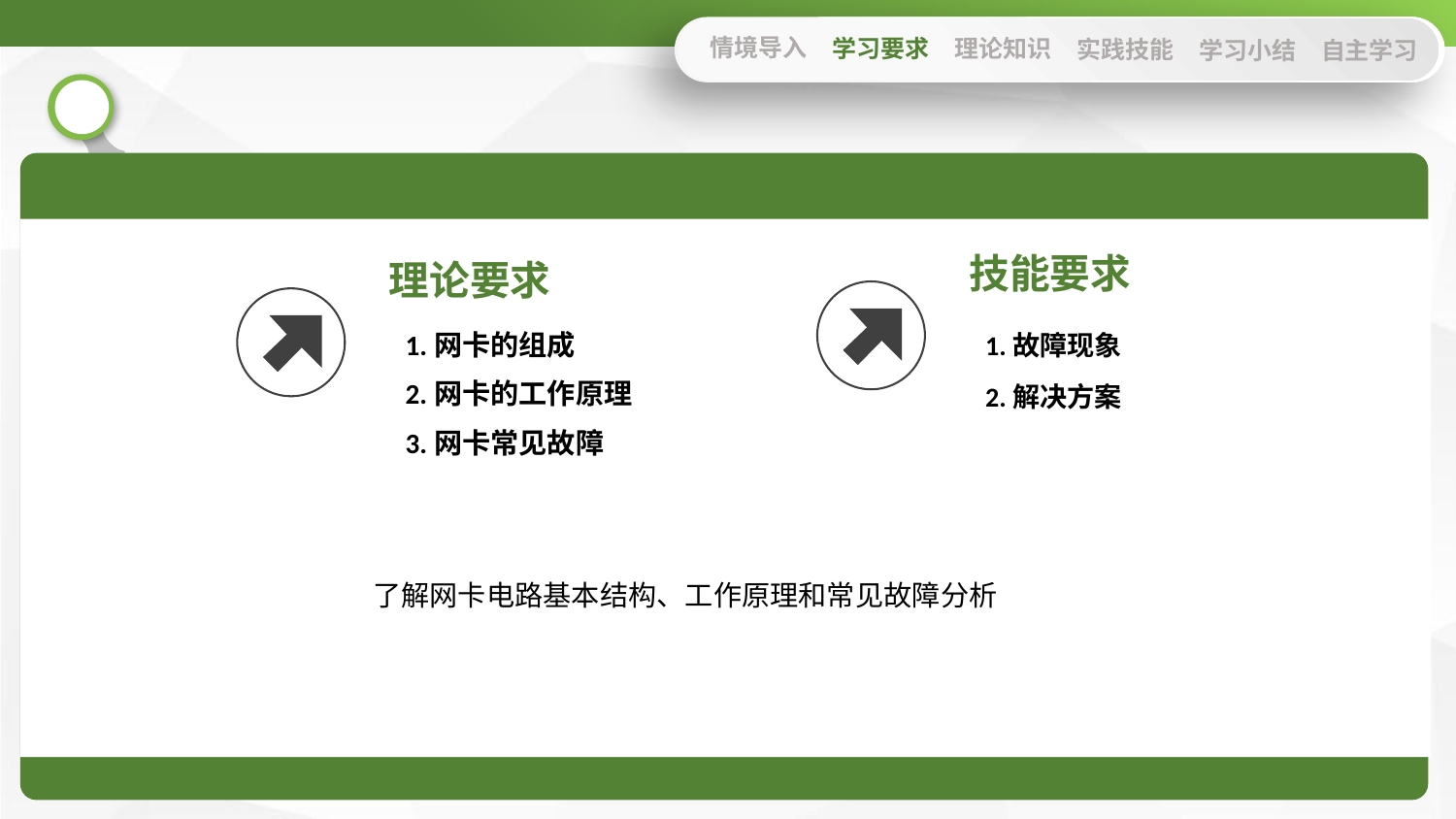

情境导入
学习要求
理论知识
实践技能
学习小结
自主学习

技能要求

理论要求

1.网卡的组成
1.故障现象
2.网卡的工作原理
2.解决方案
3.网卡常见故障
了解网卡电路基本结构、工作原理和常见故障分析